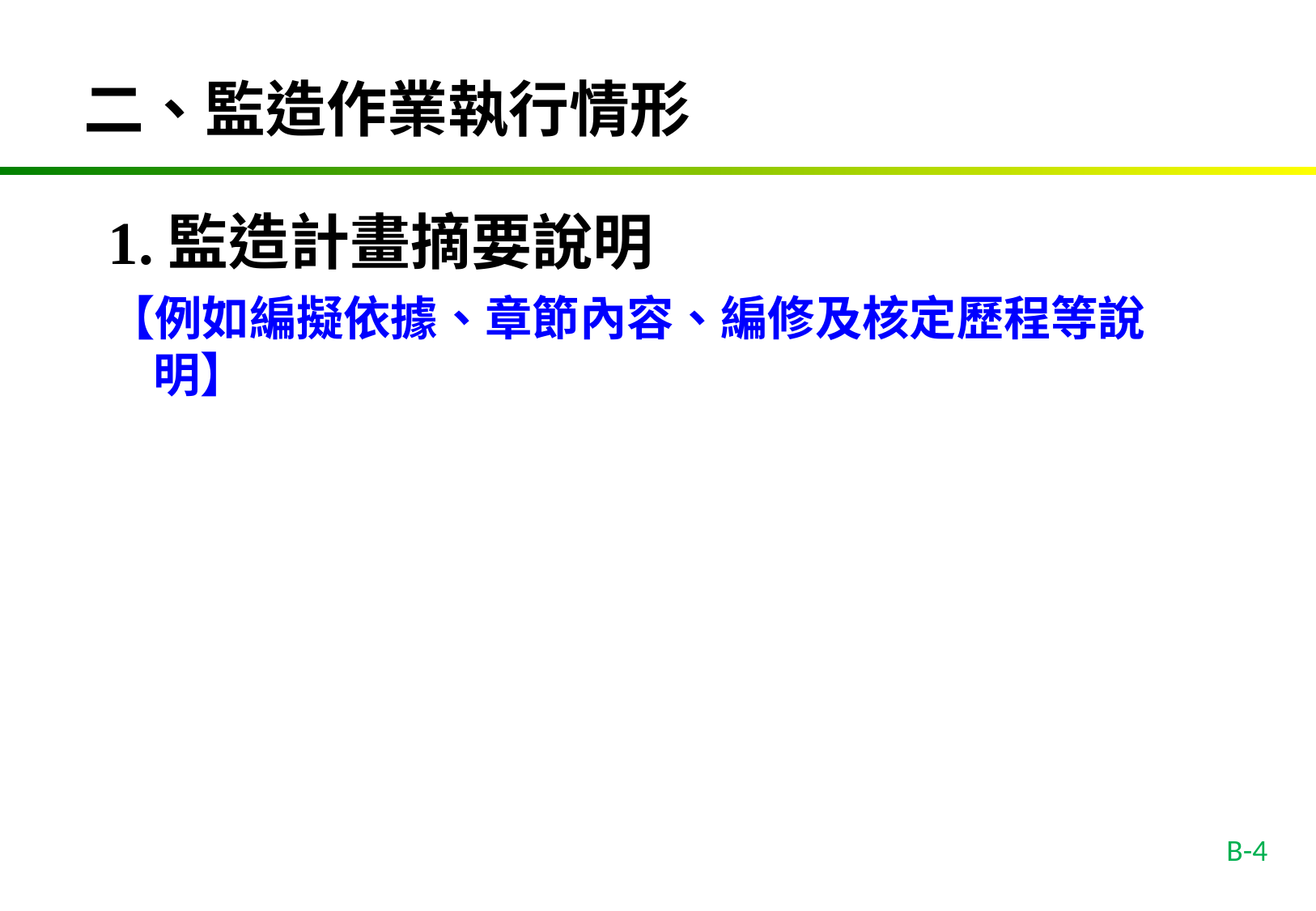

二、監造作業執行情形

1.監造計畫摘要說明
【例如編擬依據、章節內容、編修及核定歷程等說明】

B-4